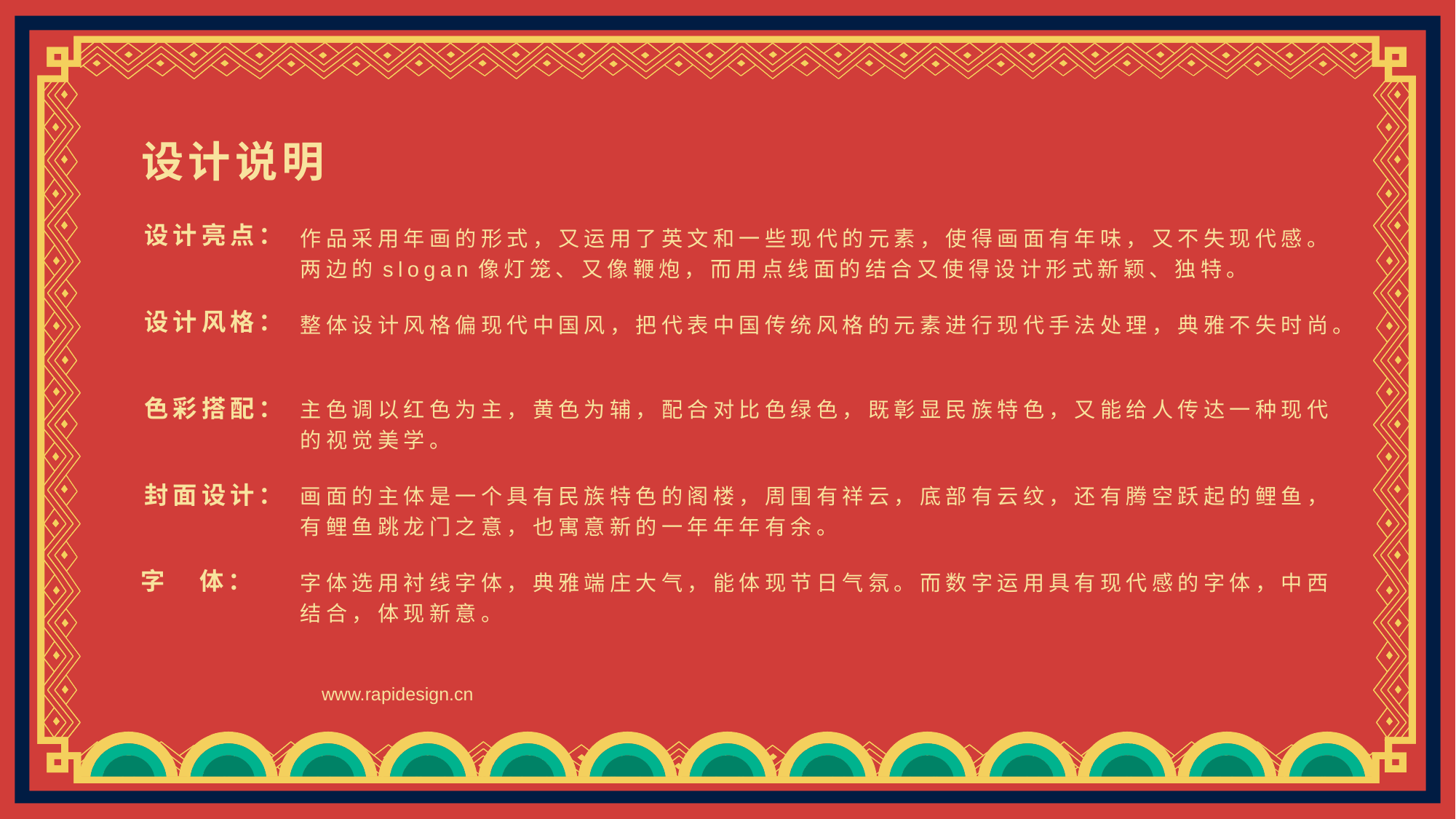

设计说明
设计亮点：
作品采用年画的形式，又运用了英文和一些现代的元素，使得画面有年味，又不失现代感。两边的slogan像灯笼、又像鞭炮，而用点线面的结合又使得设计形式新颖、独特。
设计风格：
整体设计风格偏现代中国风，把代表中国传统风格的元素进行现代手法处理，典雅不失时尚。
主色调以红色为主，黄色为辅，配合对比色绿色，既彰显民族特色，又能给人传达一种现代的视觉美学。
色彩搭配：
画面的主体是一个具有民族特色的阁楼，周围有祥云，底部有云纹，还有腾空跃起的鲤鱼，有鲤鱼跳龙门之意，也寓意新的一年年年有余。
封面设计：
字体选用衬线字体，典雅端庄大气，能体现节日气氛。而数字运用具有现代感的字体，中西结合，体现新意。
字   体：
www.rapidesign.cn